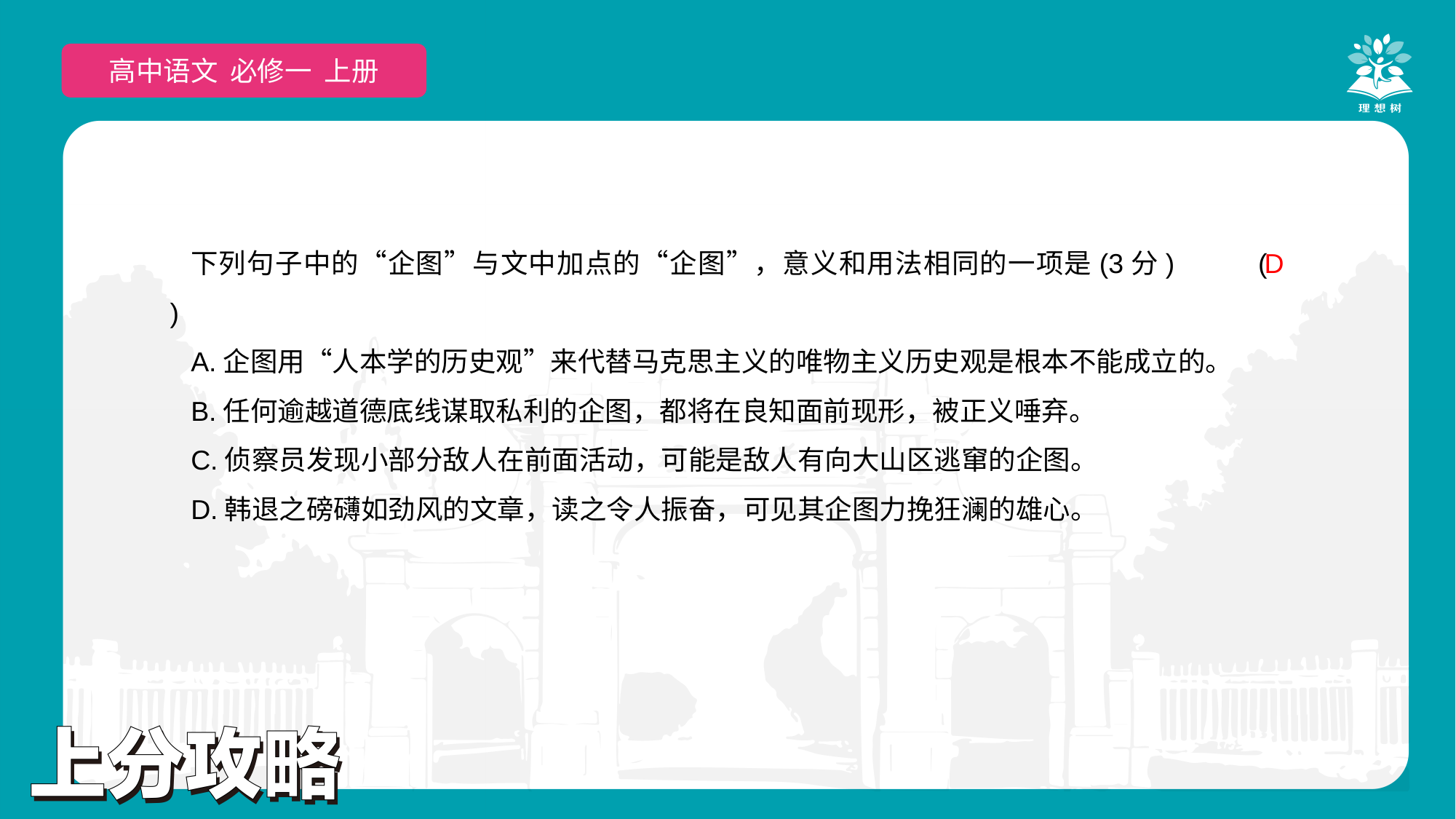

高中语文  必修一  上册
下列句子中的“企图”与文中加点的“企图”，意义和用法相同的一项是(3分)	(　　)
A.企图用“人本学的历史观”来代替马克思主义的唯物主义历史观是根本不能成立的。
B.任何逾越道德底线谋取私利的企图，都将在良知面前现形，被正义唾弃。
C.侦察员发现小部分敌人在前面活动，可能是敌人有向大山区逃窜的企图。
D.韩退之磅礴如劲风的文章，读之令人振奋，可见其企图力挽狂澜的雄心。
D